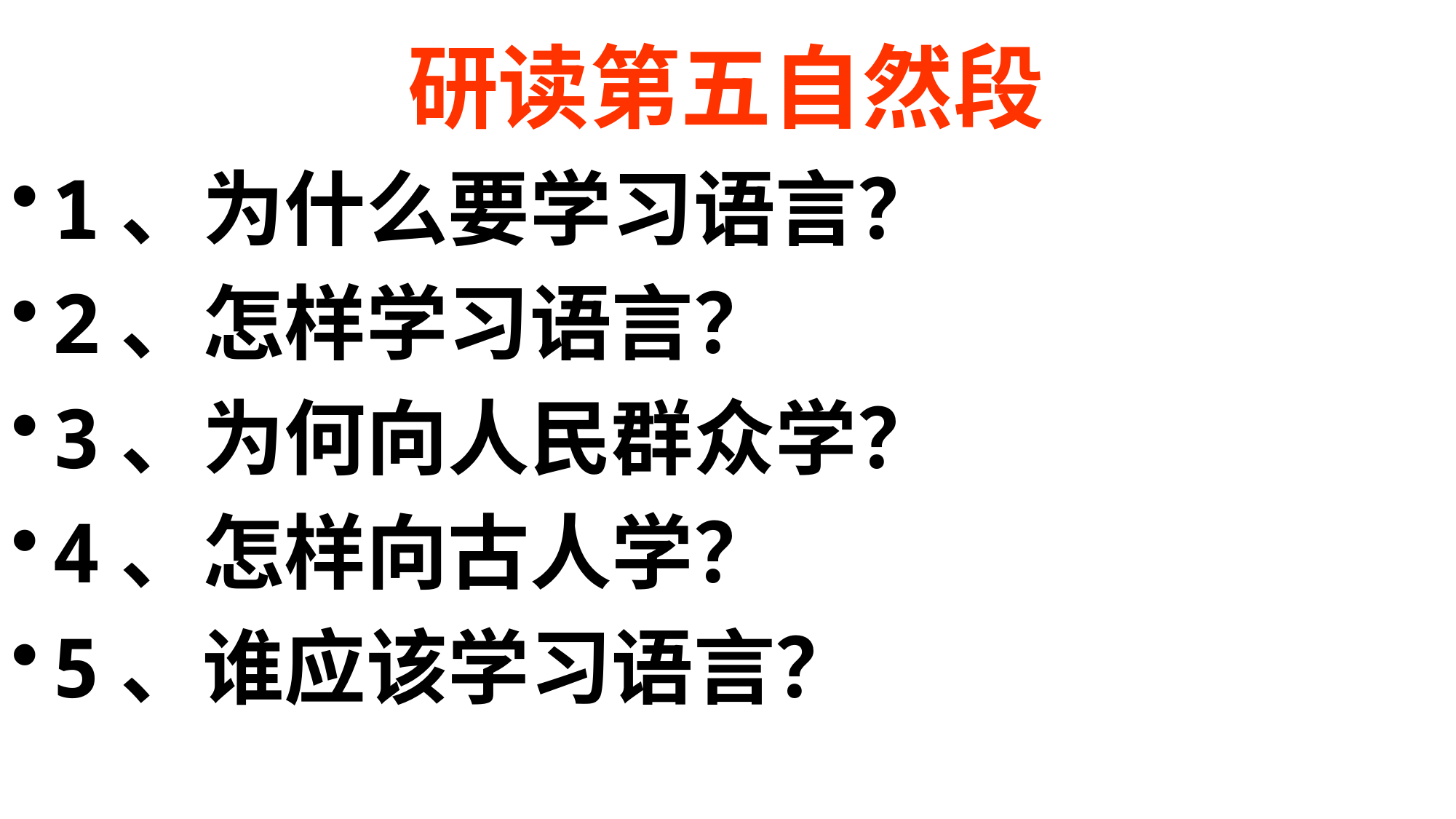

# 研读第五自然段
1、为什么要学习语言？
2、怎样学习语言？
3、为何向人民群众学？
4、怎样向古人学？
5、谁应该学习语言？